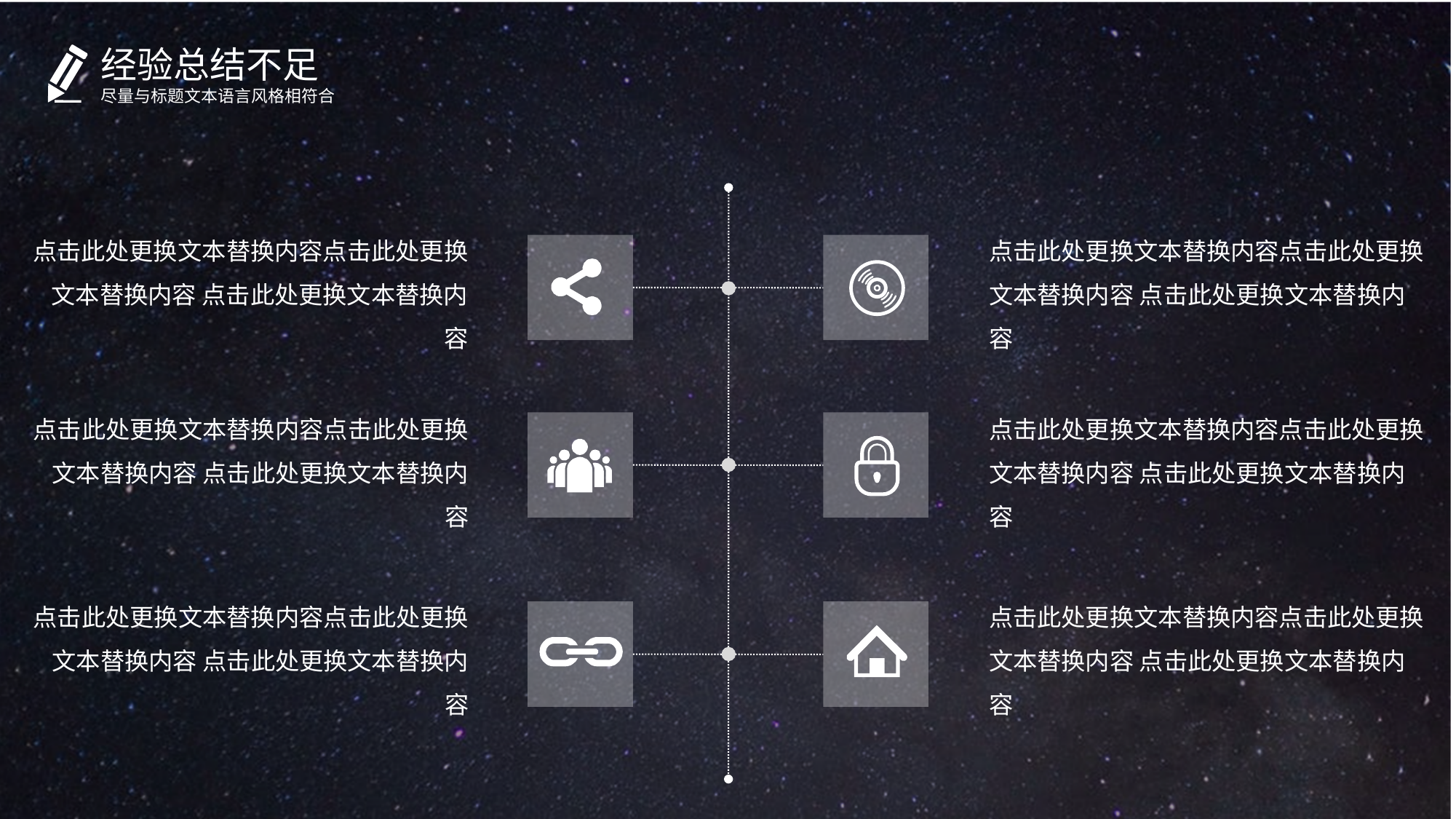

点击此处更换文本替换内容点击此处更换文本替换内容 点击此处更换文本替换内容
点击此处更换文本替换内容点击此处更换文本替换内容 点击此处更换文本替换内容
点击此处更换文本替换内容点击此处更换文本替换内容 点击此处更换文本替换内容
点击此处更换文本替换内容点击此处更换文本替换内容 点击此处更换文本替换内容
点击此处更换文本替换内容点击此处更换文本替换内容 点击此处更换文本替换内容
点击此处更换文本替换内容点击此处更换文本替换内容 点击此处更换文本替换内容